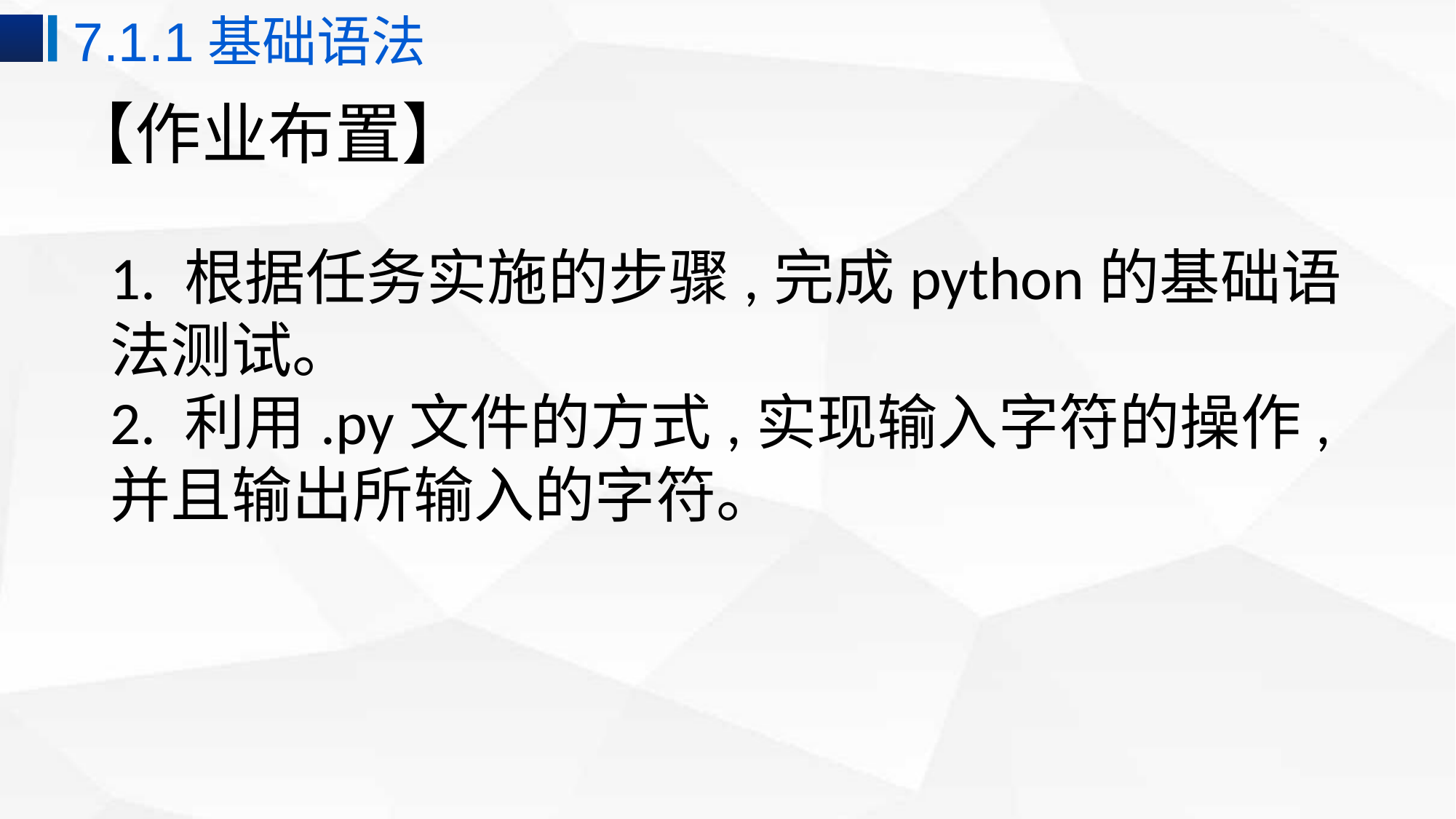

7.1.1基础语法

# 【作业布置】
1. 根据任务实施的步骤,完成python的基础语法测试。
2. 利用.py文件的方式,实现输入字符的操作,并且输出所输入的字符。